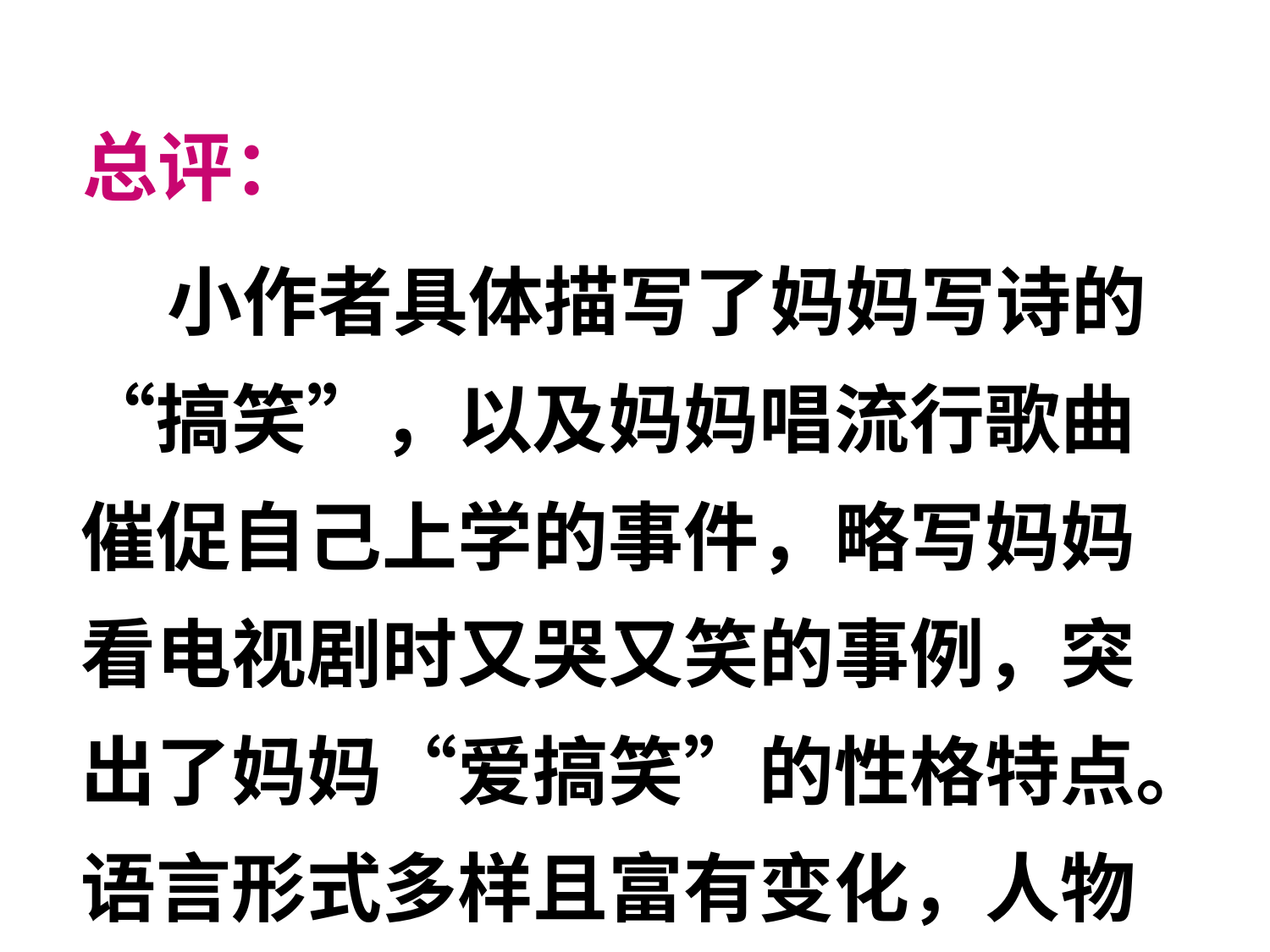

总评：
    小作者具体描写了妈妈写诗的“搞笑”，以及妈妈唱流行歌曲催促自己上学的事件，略写妈妈看电视剧时又哭又笑的事例，突出了妈妈“爱搞笑”的性格特点。语言形式多样且富有变化，人物形象栩栩如生。